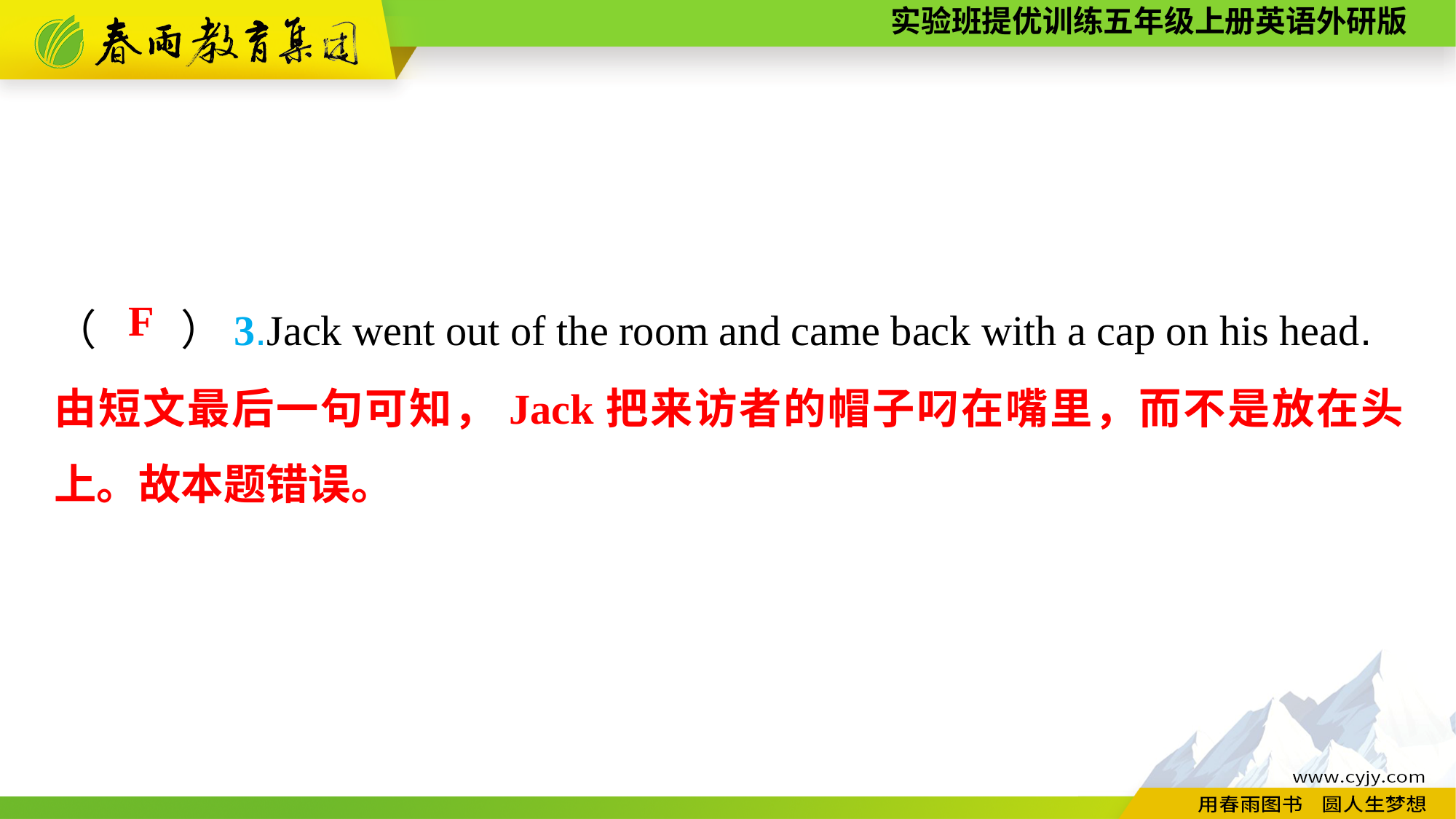

（　　）3.Jack went out of the room and came back with a cap on his head.
F
由短文最后一句可知，Jack把来访者的帽子叼在嘴里，而不是放在头上。故本题错误。